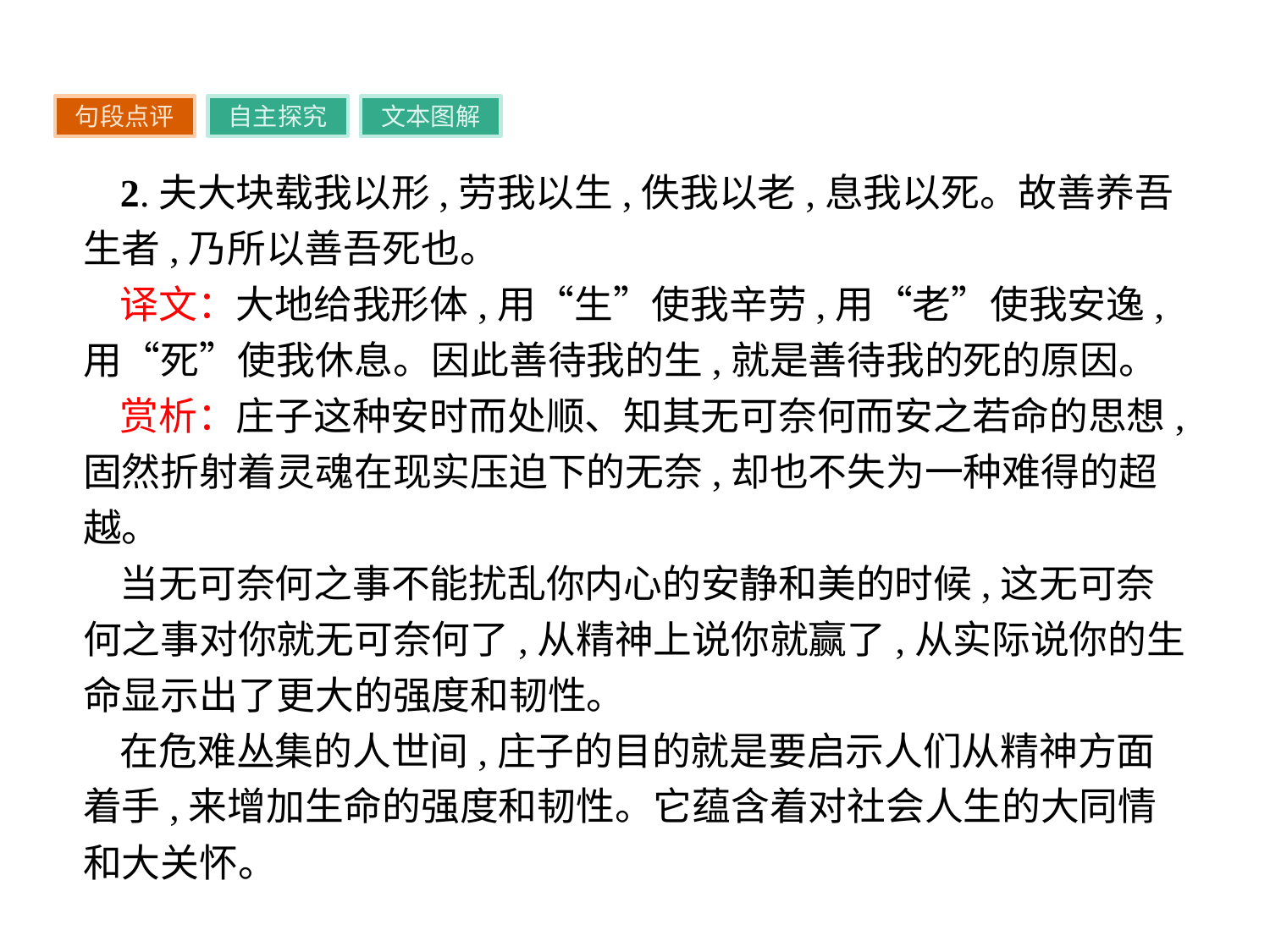

句段点评
自主探究
文本图解
2.夫大块载我以形,劳我以生,佚我以老,息我以死。故善养吾生者,乃所以善吾死也。
译文：大地给我形体,用“生”使我辛劳,用“老”使我安逸,用“死”使我休息。因此善待我的生,就是善待我的死的原因。
赏析：庄子这种安时而处顺、知其无可奈何而安之若命的思想,固然折射着灵魂在现实压迫下的无奈,却也不失为一种难得的超越。
当无可奈何之事不能扰乱你内心的安静和美的时候,这无可奈何之事对你就无可奈何了,从精神上说你就赢了,从实际说你的生命显示出了更大的强度和韧性。
在危难丛集的人世间,庄子的目的就是要启示人们从精神方面着手,来增加生命的强度和韧性。它蕴含着对社会人生的大同情和大关怀。